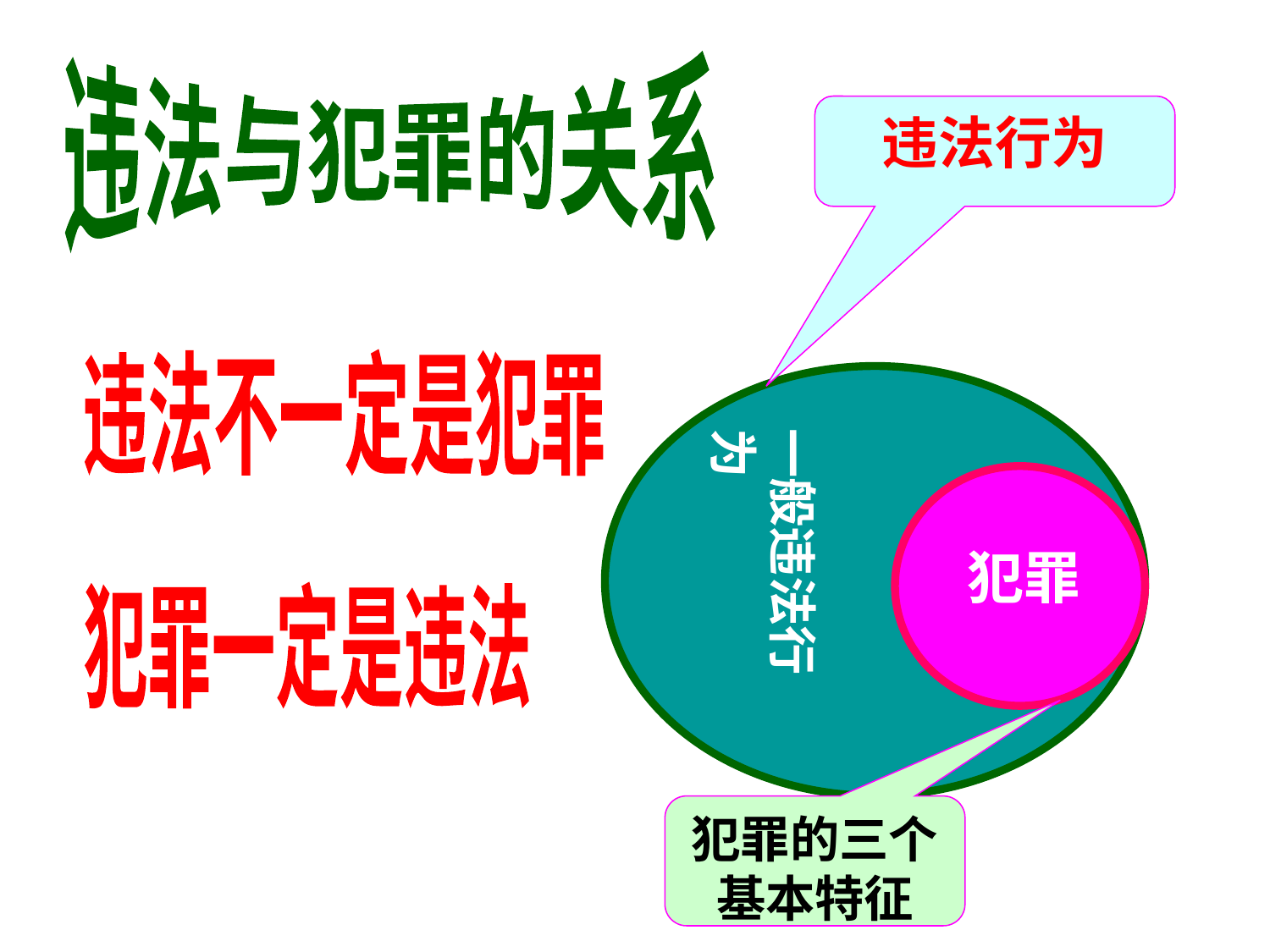

违法与犯罪的关系
违法行为
违法不一定是犯罪

一般违法行为

犯罪
犯罪一定是违法
犯罪的三个基本特征